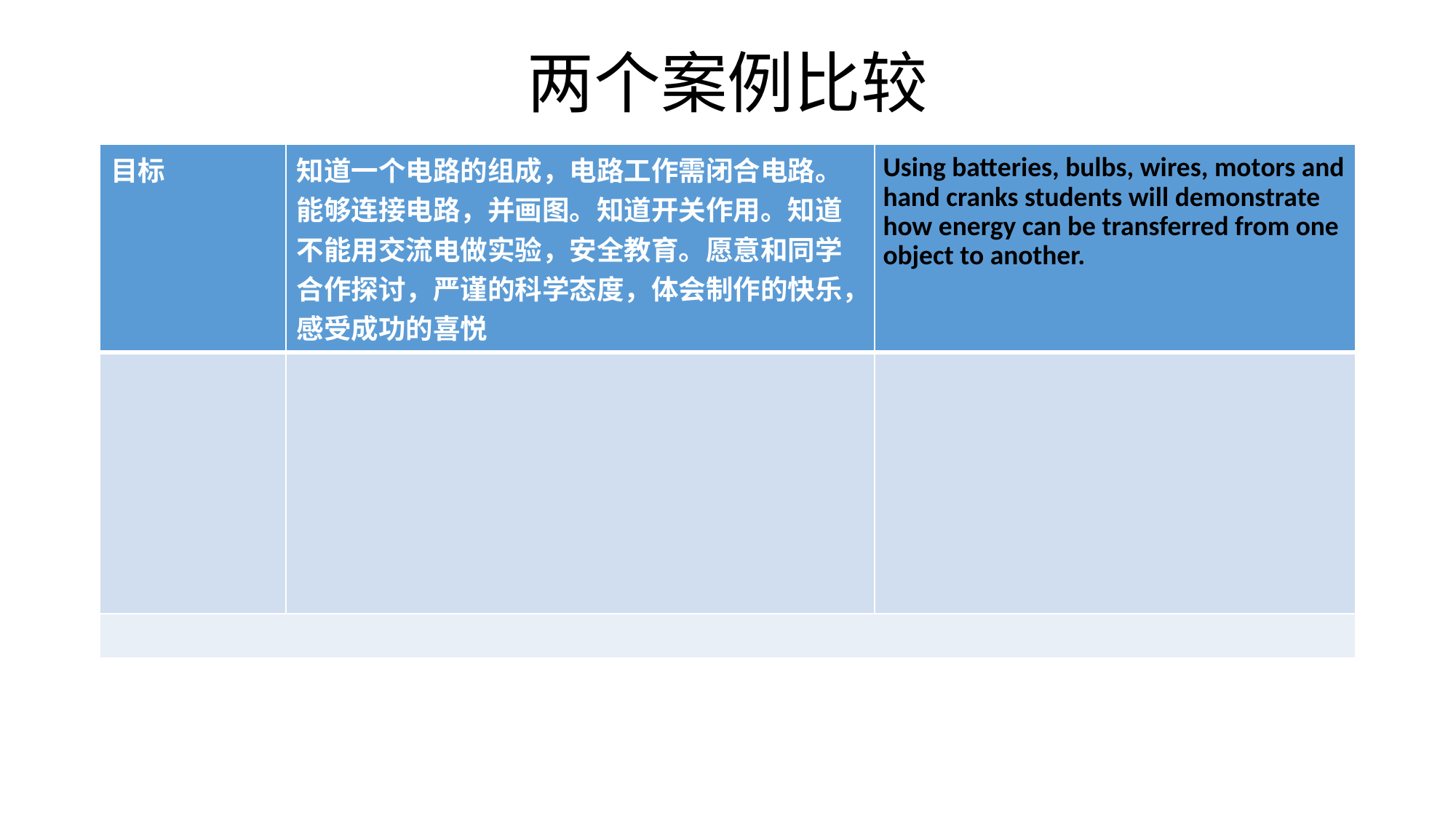

# 两个案例比较
| 目标 | 知道一个电路的组成，电路工作需闭合电路。能够连接电路，并画图。知道开关作用。知道不能用交流电做实验，安全教育。愿意和同学合作探讨，严谨的科学态度，体会制作的快乐，感受成功的喜悦 | Using batteries, bulbs, wires, motors and hand cranks students will demonstrate how energy can be transferred from one object to another. |
| --- | --- | --- |
|  |  |  |
|  |  |  |